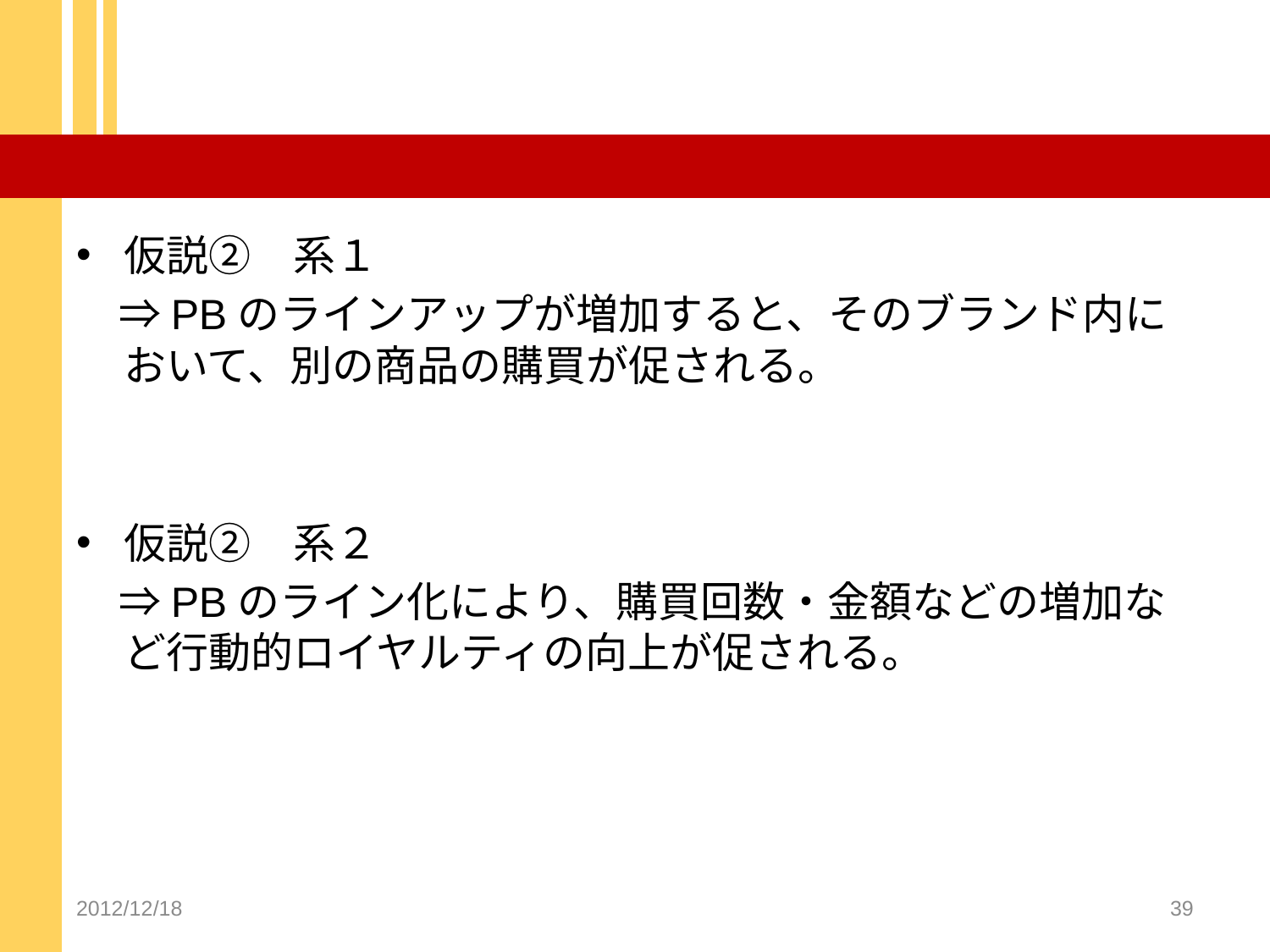

#

仮説②　系１
　⇒PBのラインアップが増加すると、そのブランド内において、別の商品の購買が促される。

仮説②　系２
　⇒PBのライン化により、購買回数・金額などの増加など行動的ロイヤルティの向上が促される。
2012/12/18
39